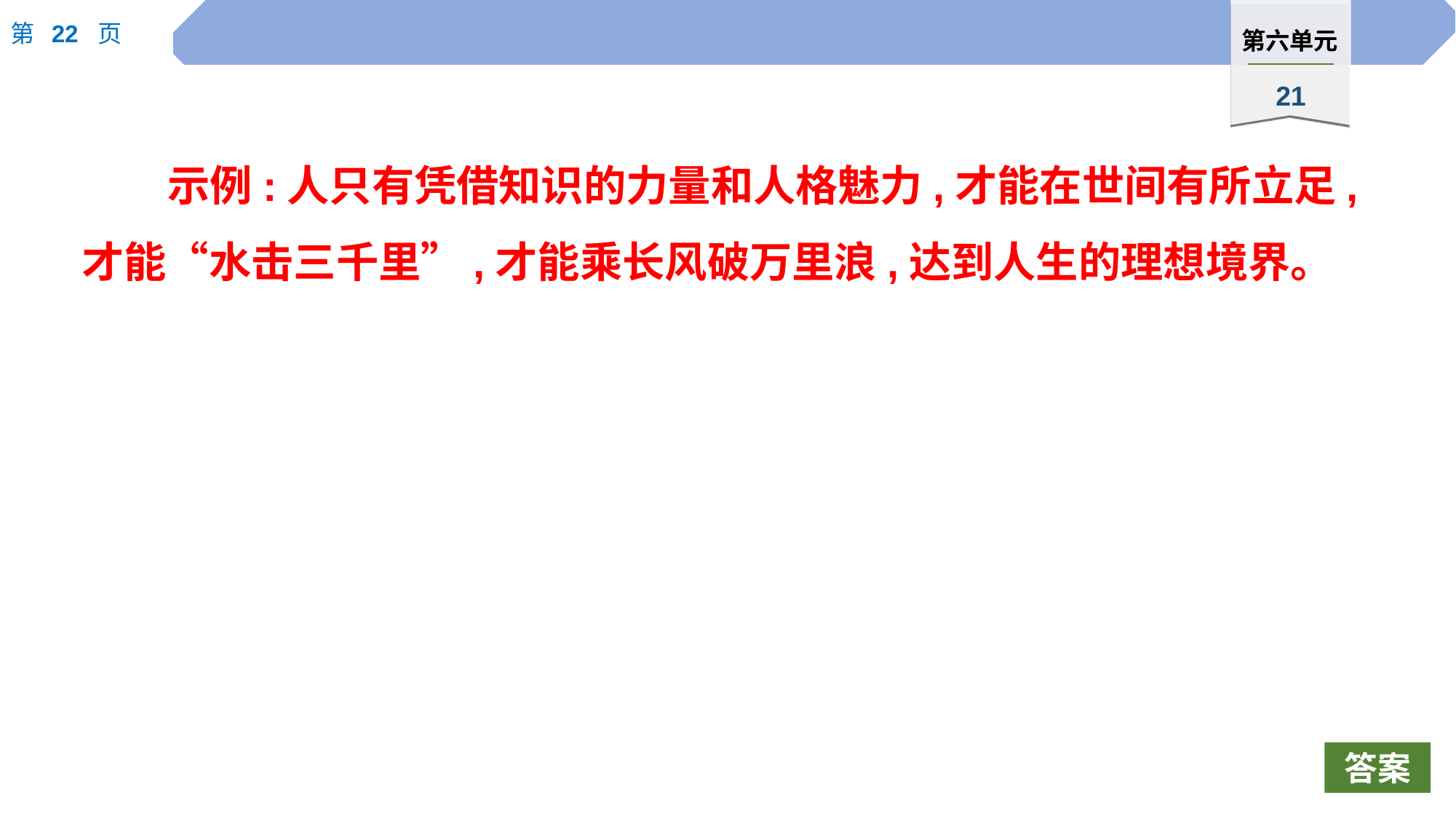

示例:人只有凭借知识的力量和人格魅力,才能在世间有所立足,才能“水击三千里”,才能乘长风破万里浪,达到人生的理想境界。
答案